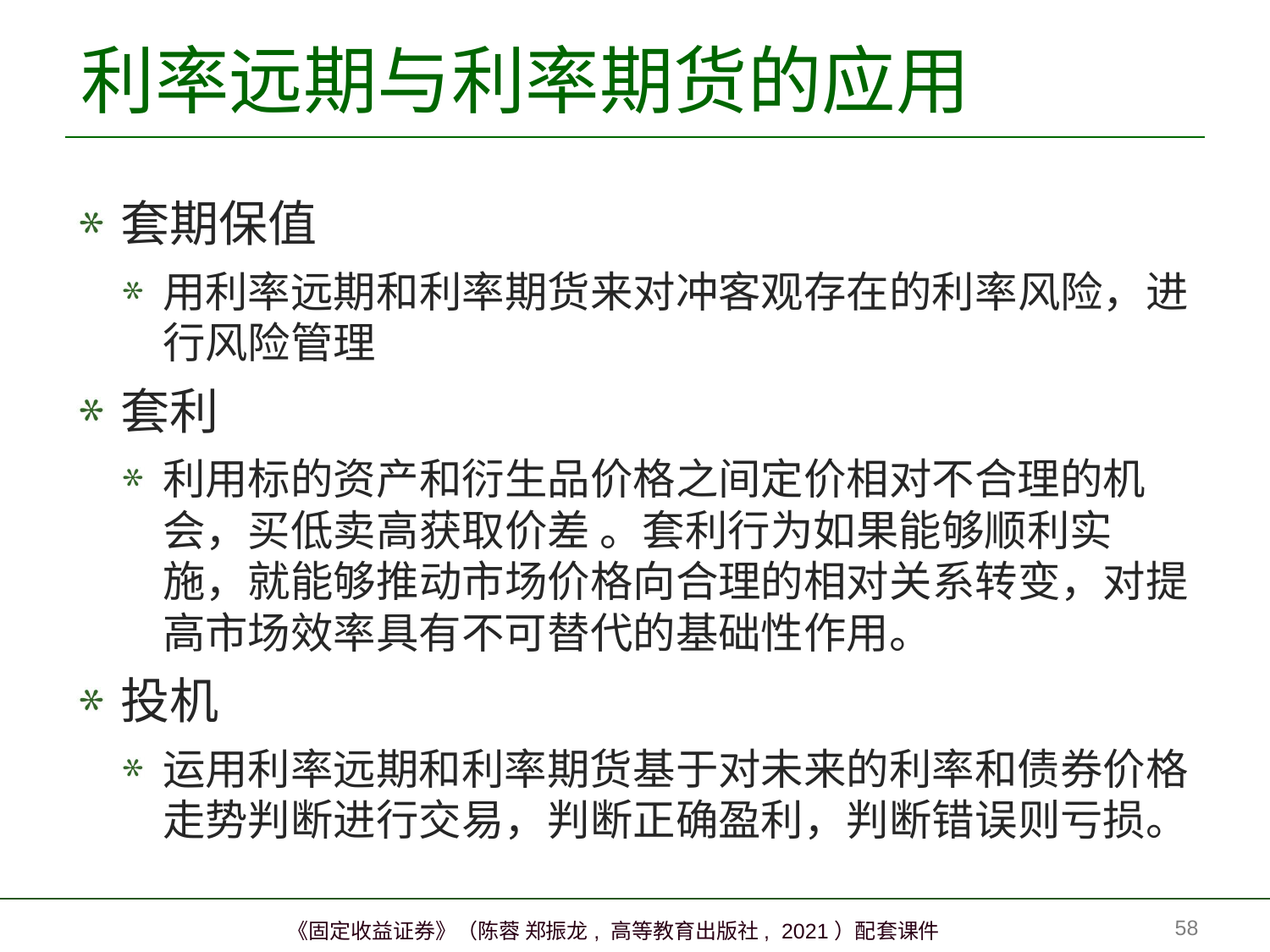

# 利率远期与利率期货的应用
套期保值
用利率远期和利率期货来对冲客观存在的利率风险，进行风险管理
套利
利用标的资产和衍生品价格之间定价相对不合理的机会，买低卖高获取价差 。套利行为如果能够顺利实施，就能够推动市场价格向合理的相对关系转变，对提高市场效率具有不可替代的基础性作用。
投机
运用利率远期和利率期货基于对未来的利率和债券价格走势判断进行交易，判断正确盈利，判断错误则亏损。
58